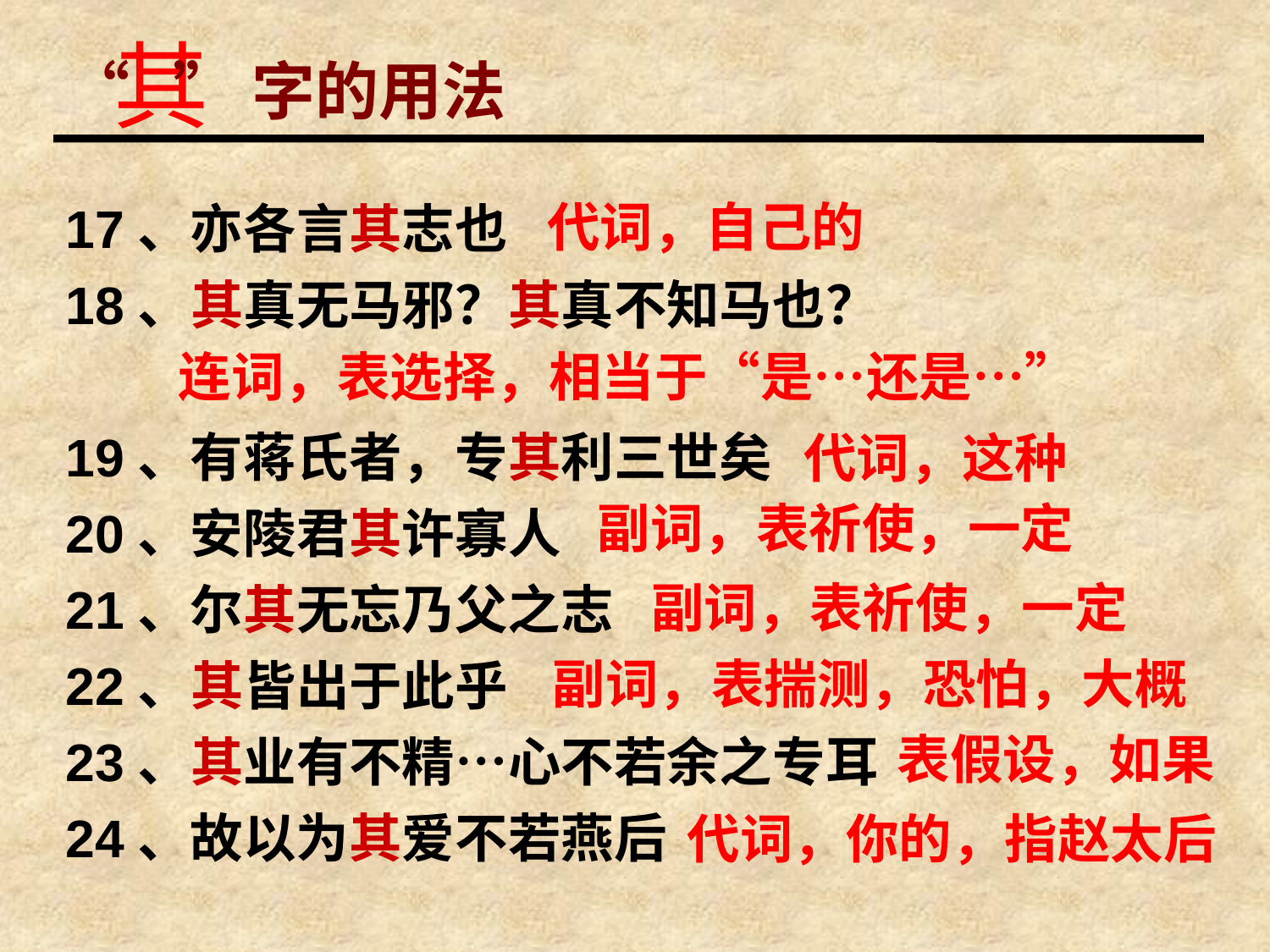

其
“   ”字的用法

17、亦各言其志也
18、其真无马邪？其真不知马也？

19、有蒋氏者，专其利三世矣
20、安陵君其许寡人
21、尔其无忘乃父之志
22、其皆出于此乎
23、其业有不精…心不若余之专耳
24、故以为其爱不若燕后
代词，自己的
连词，表选择，相当于“是…还是…”
代词，这种
副词，表祈使，一定
副词，表祈使，一定
副词，表揣测，恐怕，大概
表假设，如果
代词，你的，指赵太后